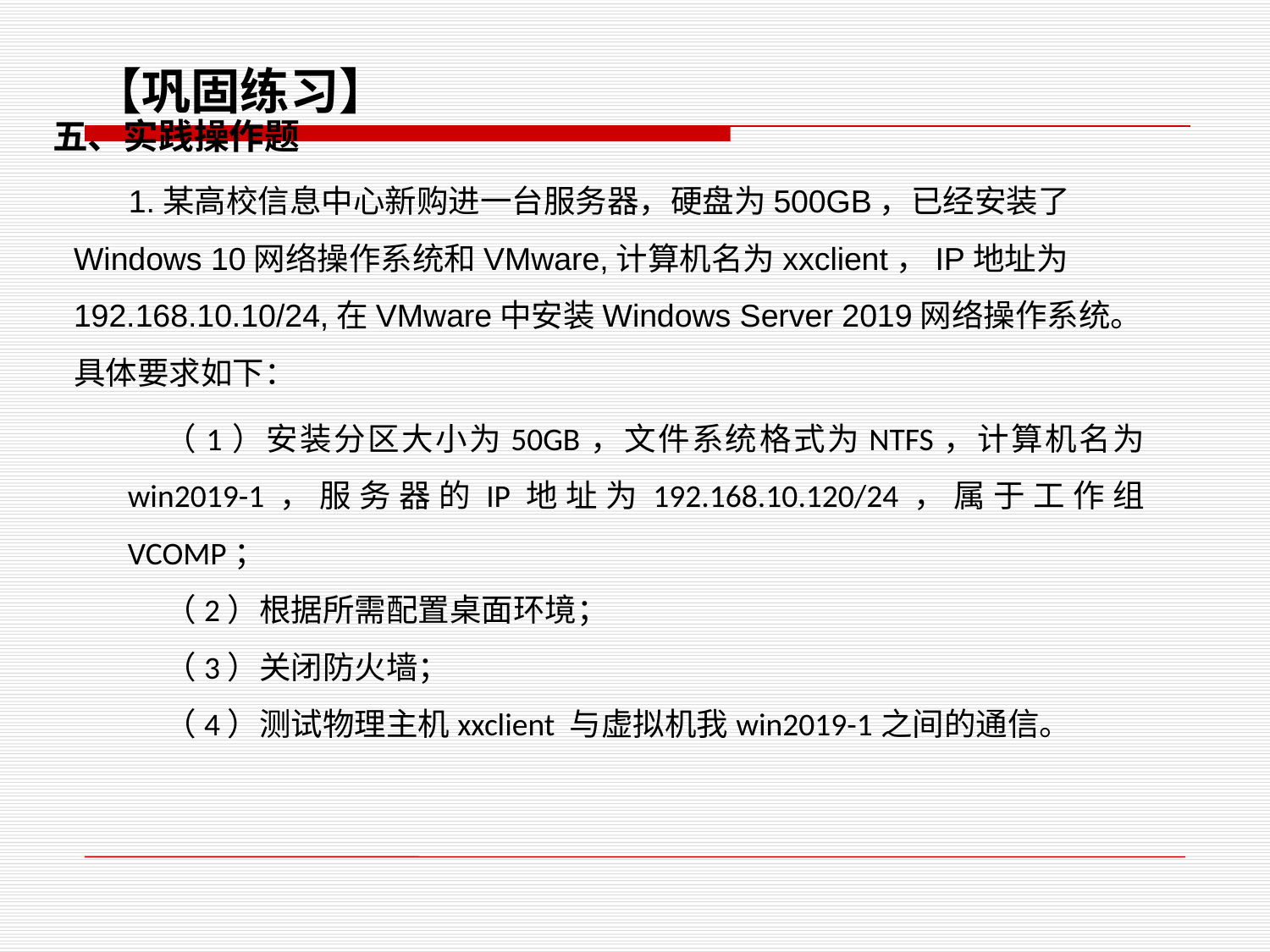

【巩固练习】
五、实践操作题
    1.某高校信息中心新购进一台服务器，硬盘为500GB，已经安装了Windows 10网络操作系统和VMware,计算机名为xxclient，IP地址为192.168.10.10/24,在VMware中安装Windows Server 2019网络操作系统。具体要求如下：
（1）安装分区大小为50GB，文件系统格式为NTFS，计算机名为win2019-1，服务器的IP地址为192.168.10.120/24，属于工作组VCOMP；
（2）根据所需配置桌面环境；
（3）关闭防火墙；
（4）测试物理主机xxclient 与虚拟机我win2019-1之间的通信。

96